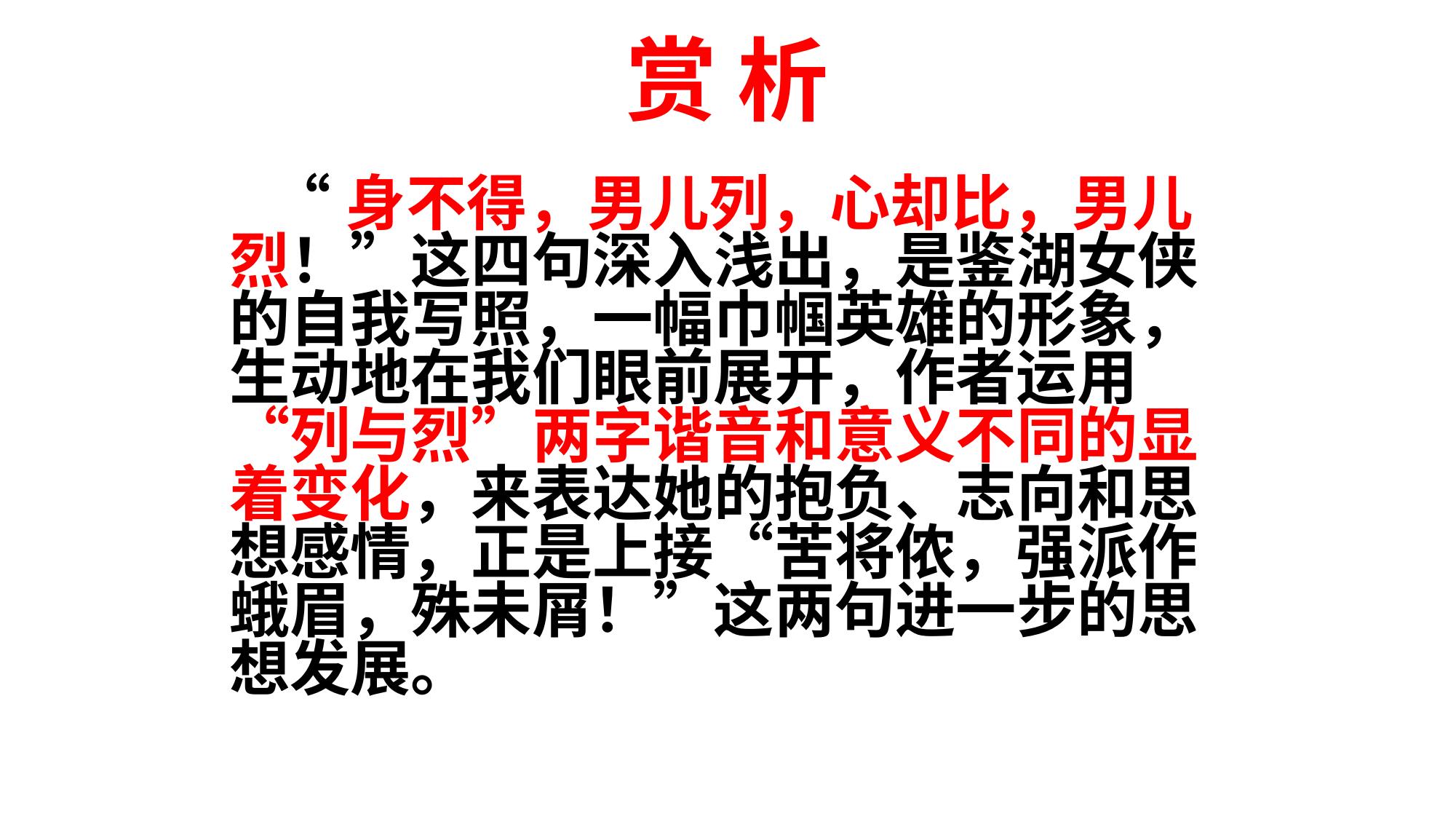

# 赏 析
   “身不得，男儿列，心却比，男儿烈！”这四句深入浅出，是鉴湖女侠的自我写照，一幅巾帼英雄的形象，生动地在我们眼前展开，作者运用“列与烈”两字谐音和意义不同的显着变化，来表达她的抱负、志向和思想感情，正是上接“苦将侬，强派作蛾眉，殊未屑！”这两句进一步的思想发展。